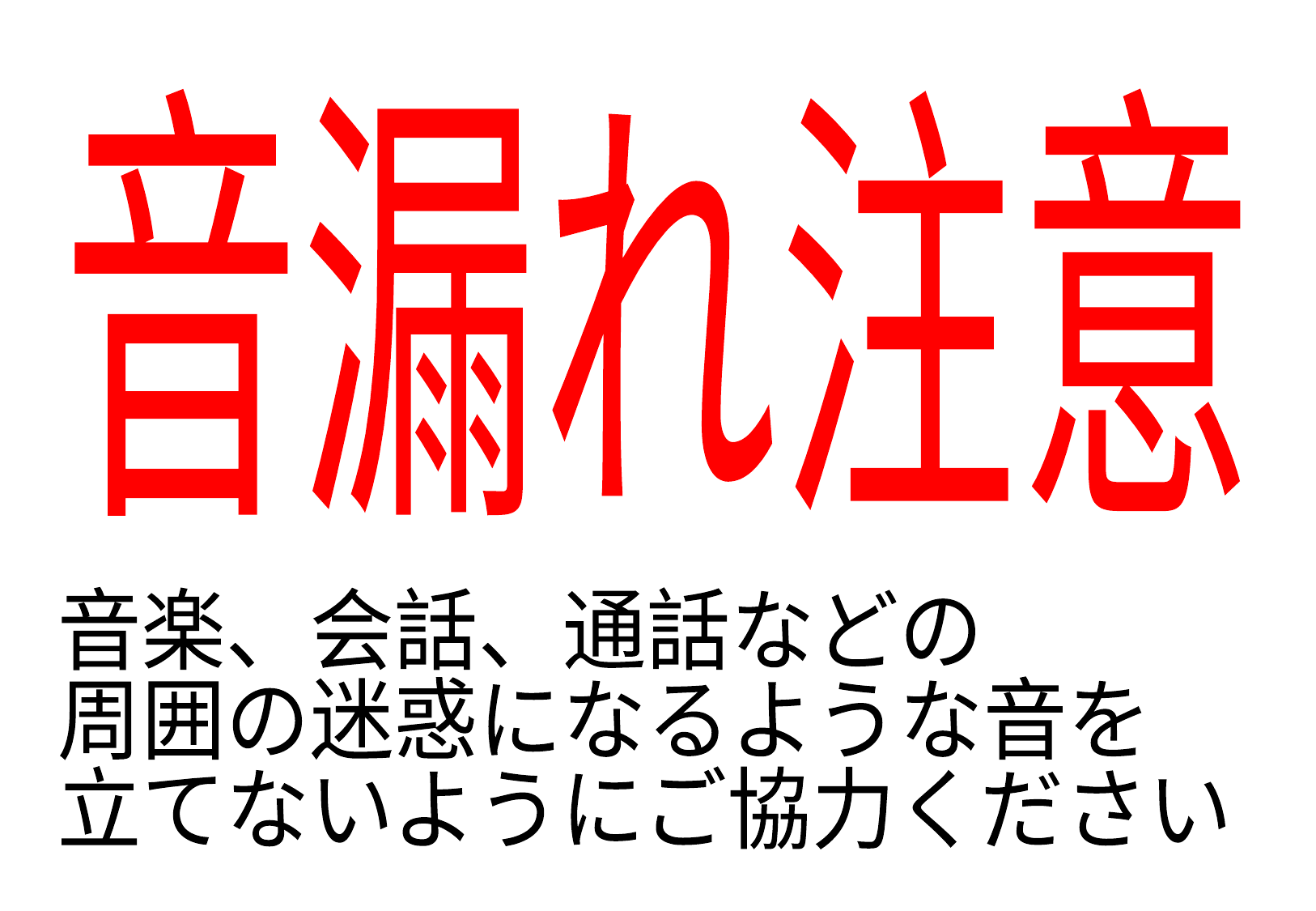

音漏れ注意
音楽、会話、通話などの
周囲の迷惑になるような音を
立てないようにご協力ください